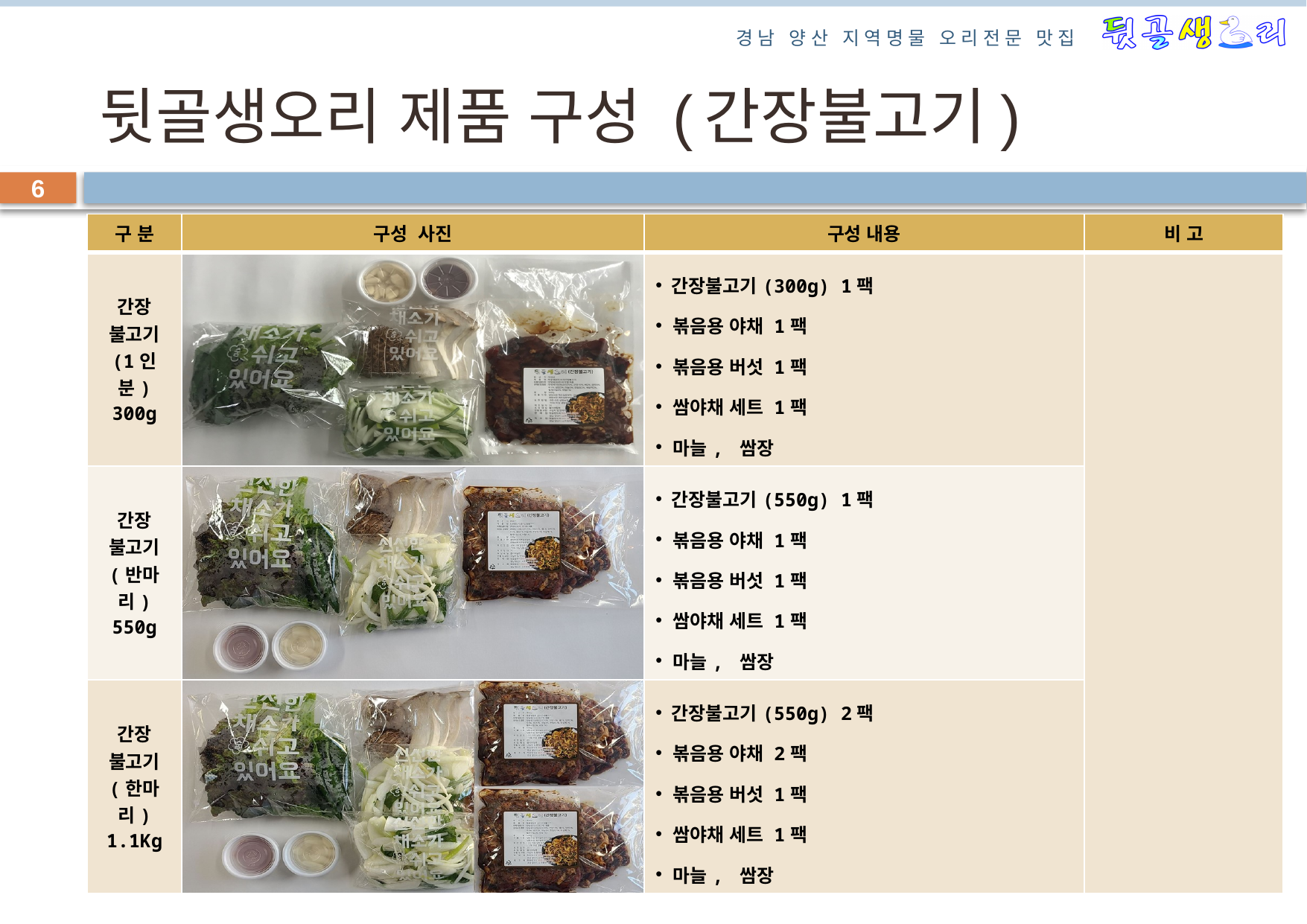

# 뒷골생오리 제품 구성 (간장불고기)
6
| 구 분 | 구성 사진 | 구성 내용 | 비 고 |
| --- | --- | --- | --- |
| 간장 불고기 (1인분) 300g |  | 간장불고기(300g) 1팩 볶음용 야채 1팩 볶음용 버섯 1팩 쌈야채 세트 1팩 마늘, 쌈장 |  |
| 간장 불고기 (반마리) 550g |  | 간장불고기(550g) 1팩 볶음용 야채 1팩 볶음용 버섯 1팩 쌈야채 세트 1팩 마늘, 쌈장 |  |
| 간장 불고기 (한마리) 1.1Kg |  | 간장불고기(550g) 2팩 볶음용 야채 2팩 볶음용 버섯 1팩 쌈야채 세트 1팩 마늘, 쌈장 |  |